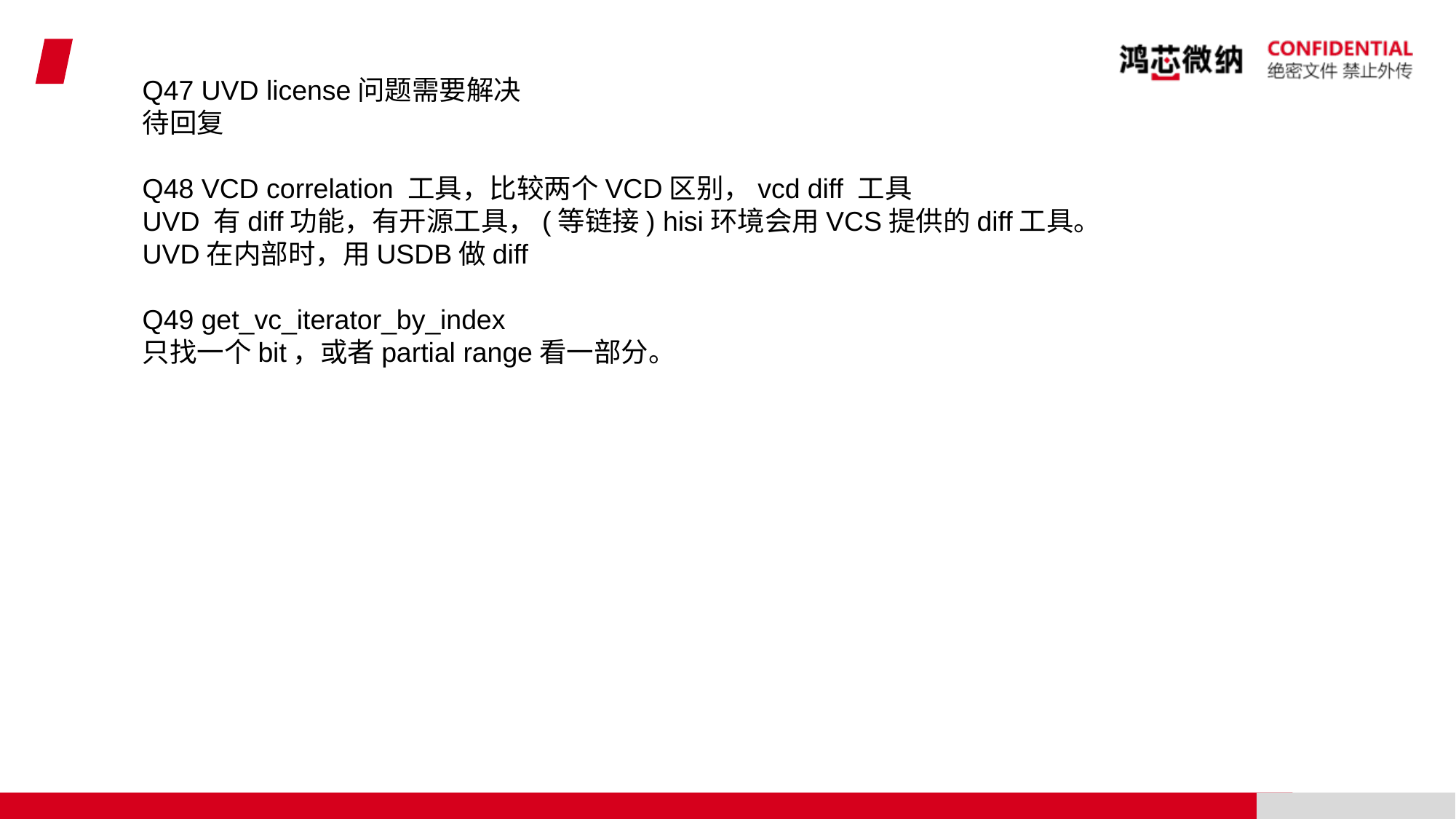

Q47 UVD license问题需要解决
待回复

Q48 VCD correlation 工具，比较两个VCD区别，vcd diff 工具
UVD 有diff功能，有开源工具，(等链接) hisi环境会用VCS提供的diff工具。
UVD在内部时，用USDB做diff

Q49 get_vc_iterator_by_index
只找一个bit，或者partial range看一部分。